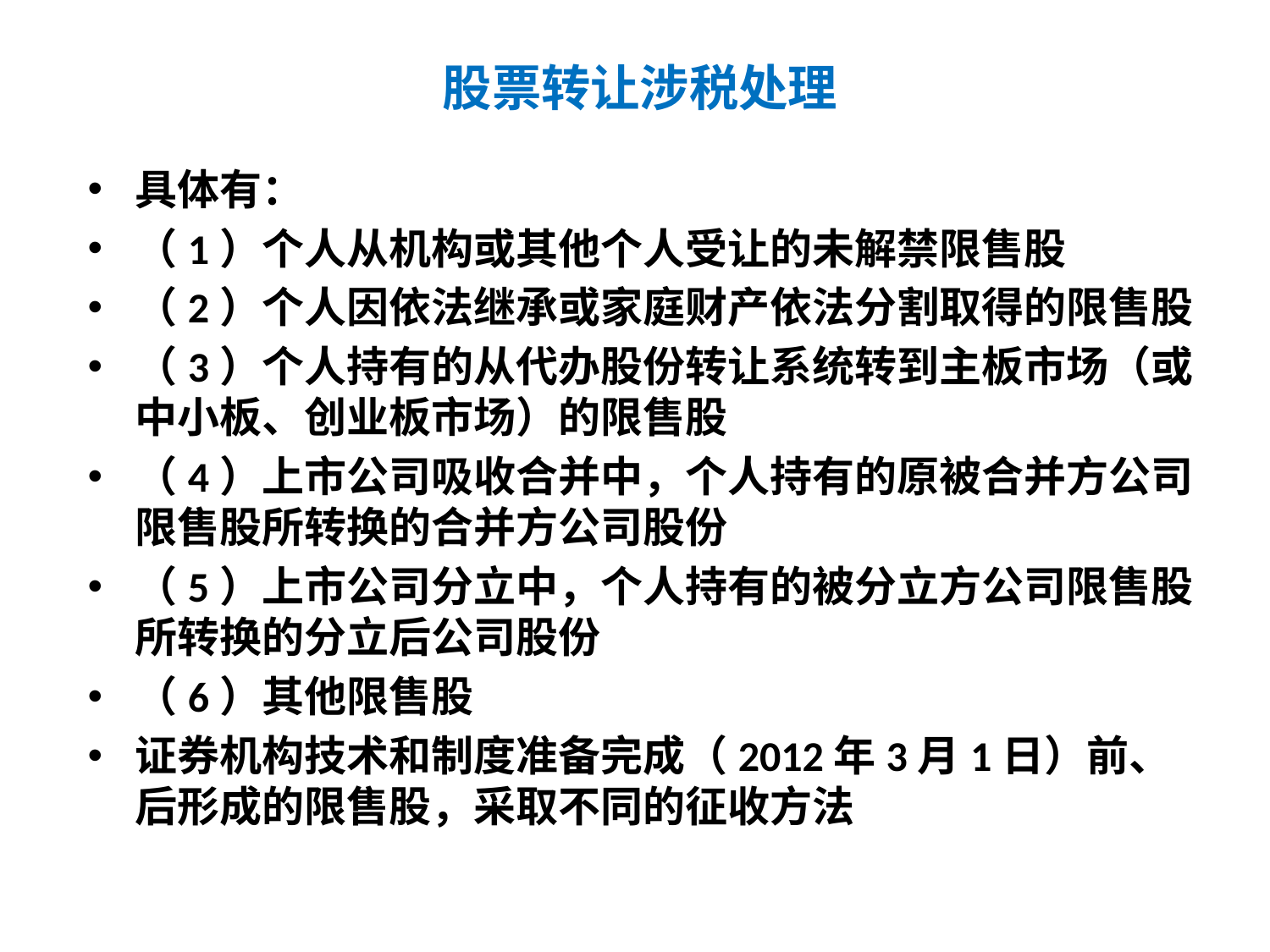

# 股票转让涉税处理
具体有：
（1）个人从机构或其他个人受让的未解禁限售股
（2）个人因依法继承或家庭财产依法分割取得的限售股
（3）个人持有的从代办股份转让系统转到主板市场（或中小板、创业板市场）的限售股
（4）上市公司吸收合并中，个人持有的原被合并方公司限售股所转换的合并方公司股份
（5）上市公司分立中，个人持有的被分立方公司限售股所转换的分立后公司股份
（6）其他限售股
证券机构技术和制度准备完成（2012年3月1日）前、后形成的限售股，采取不同的征收方法